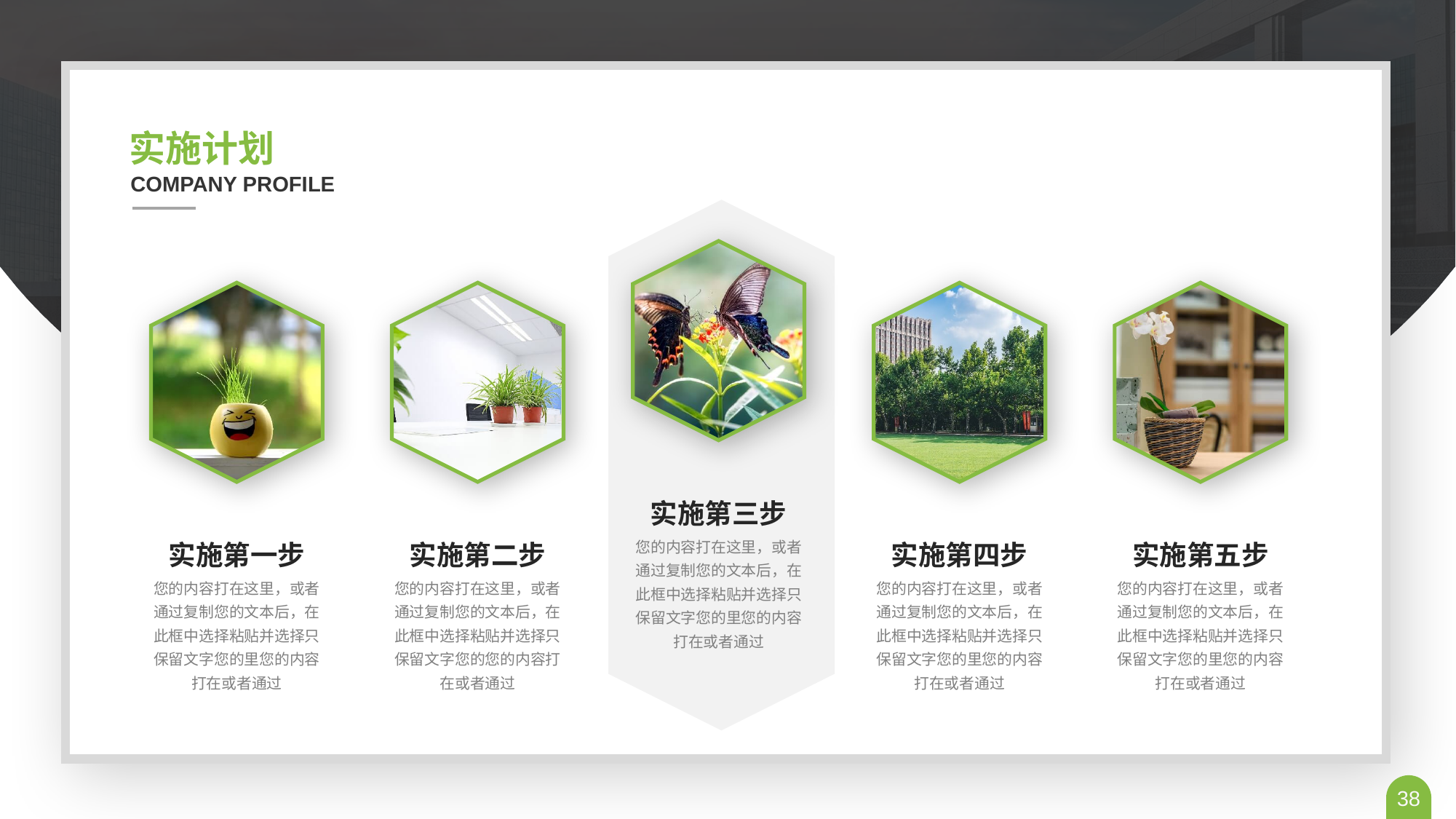

实施计划
COMPANY PROFILE

实施第三步
您的内容打在这里，或者通过复制您的文本后，在此框中选择粘贴并选择只保留文字您的里您的内容打在或者通过

实施第一步
您的内容打在这里，或者通过复制您的文本后，在此框中选择粘贴并选择只保留文字您的里您的内容打在或者通过

实施第二步
您的内容打在这里，或者通过复制您的文本后，在此框中选择粘贴并选择只保留文字您的您的内容打在或者通过

实施第四步
您的内容打在这里，或者通过复制您的文本后，在此框中选择粘贴并选择只保留文字您的里您的内容打在或者通过

实施第五步
您的内容打在这里，或者通过复制您的文本后，在此框中选择粘贴并选择只保留文字您的里您的内容打在或者通过